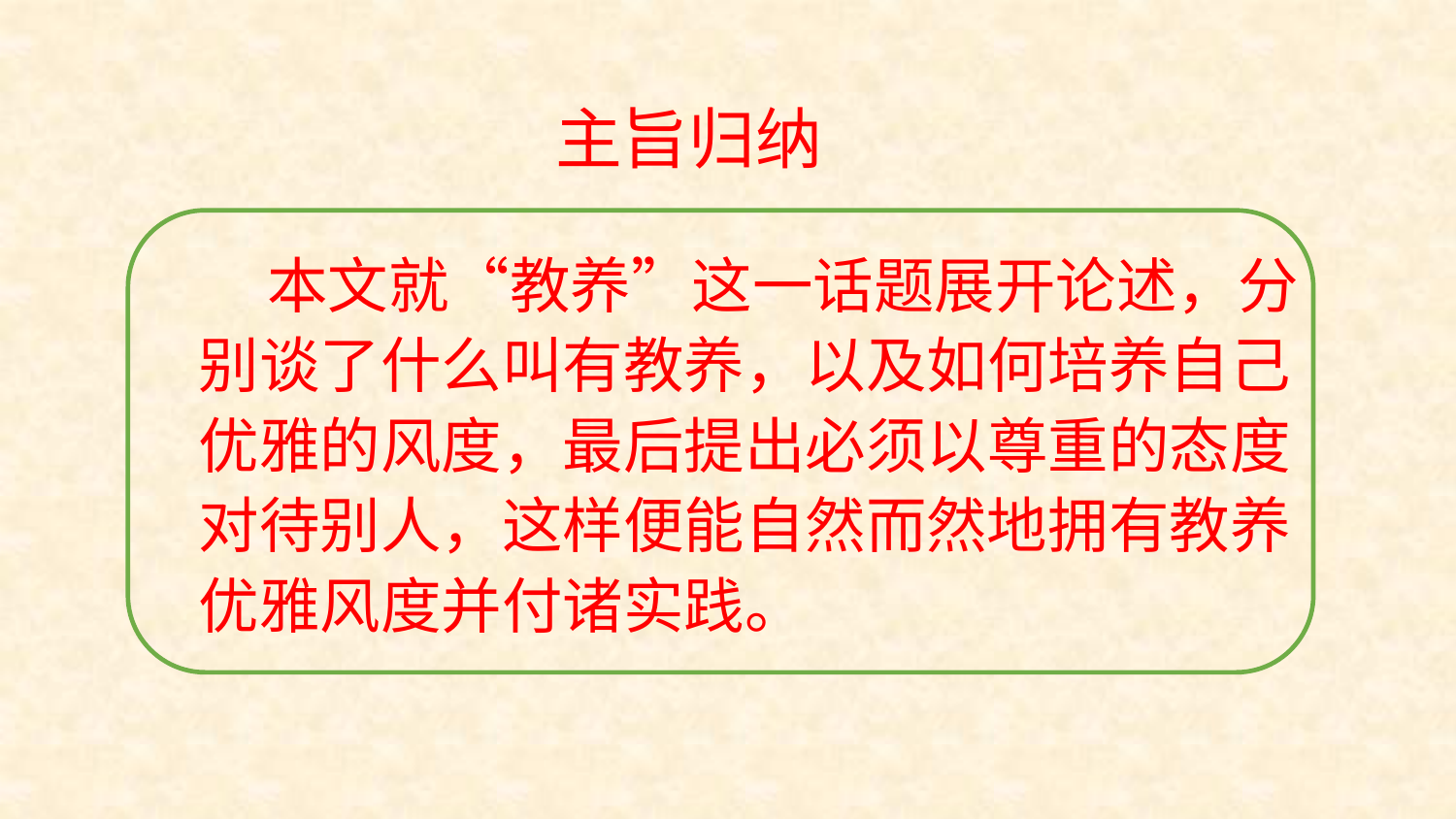

主旨归纳

    本文就“教养”这一话题展开论述，分别谈了什么叫有教养，以及如何培养自己优雅的风度，最后提出必须以尊重的态度对待别人，这样便能自然而然地拥有教养优雅风度并付诸实践。